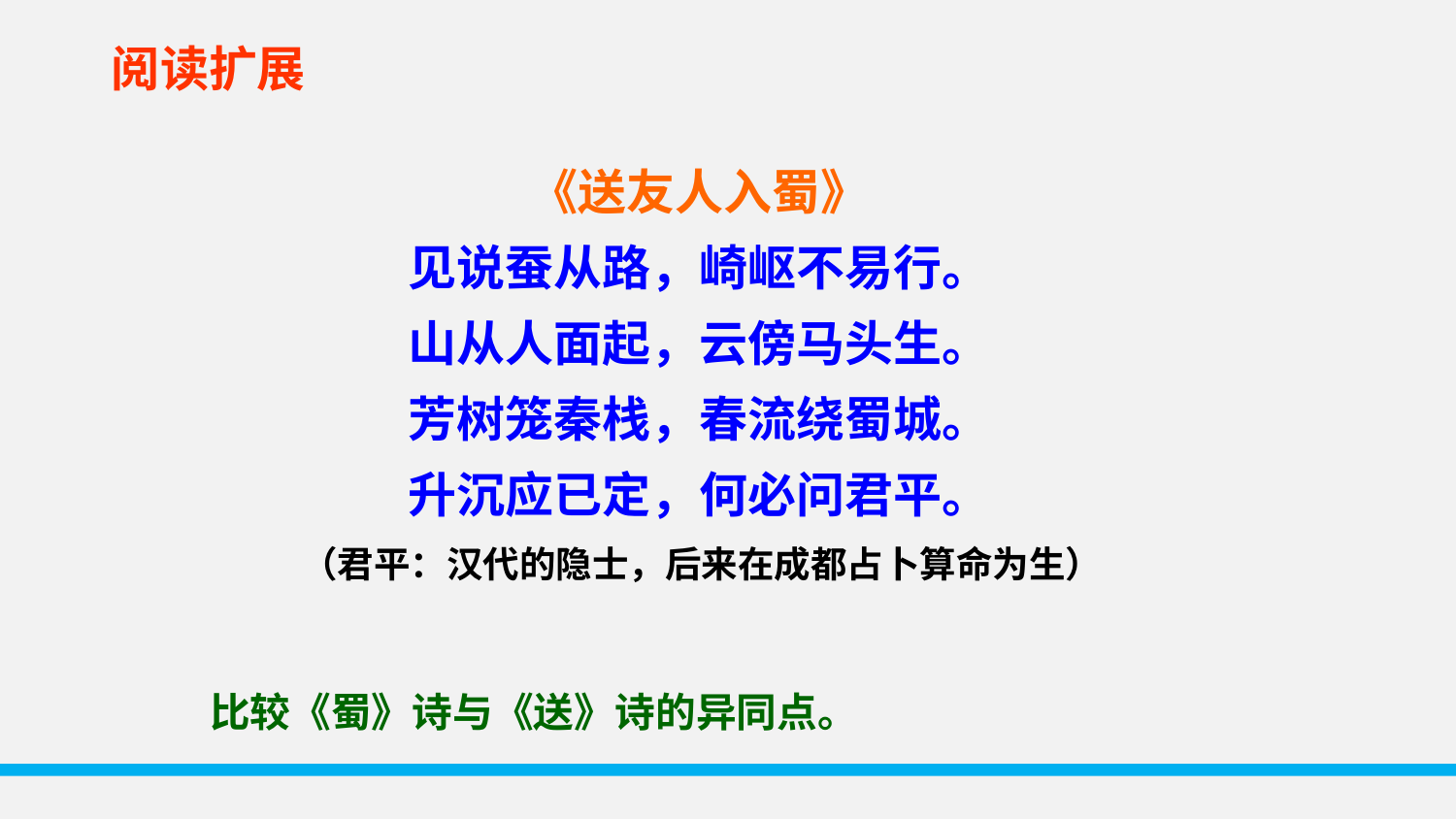

阅读扩展
《送友人入蜀》
见说蚕从路，崎岖不易行。
山从人面起，云傍马头生。
芳树笼秦栈，春流绕蜀城。
升沉应已定，何必问君平。
                      （君平：汉代的隐士，后来在成都占卜算命为生）

          比较《蜀》诗与《送》诗的异同点。